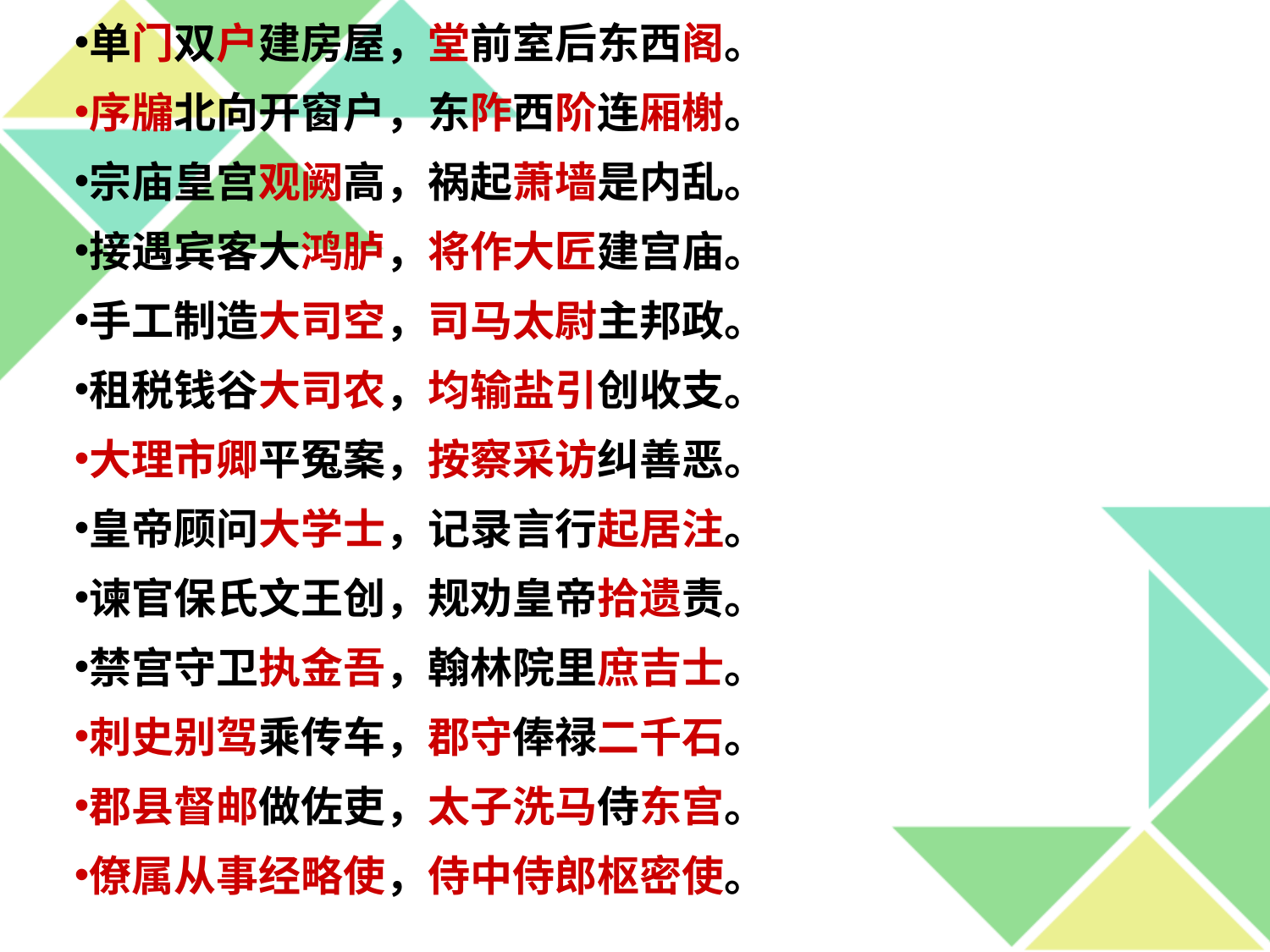

单门双户建房屋，堂前室后东西阁。
序牖北向开窗户，东阼西阶连厢榭。
宗庙皇宫观阙高，祸起萧墙是内乱。
接遇宾客大鸿胪，将作大匠建宫庙。
手工制造大司空，司马太尉主邦政。
租税钱谷大司农，均输盐引创收支。
大理市卿平冤案，按察采访纠善恶。
皇帝顾问大学士，记录言行起居注。
谏官保氏文王创，规劝皇帝拾遗责。
禁宫守卫执金吾，翰林院里庶吉士。
刺史别驾乘传车，郡守俸禄二千石。
郡县督邮做佐吏，太子洗马侍东宫。
僚属从事经略使，侍中侍郎枢密使。